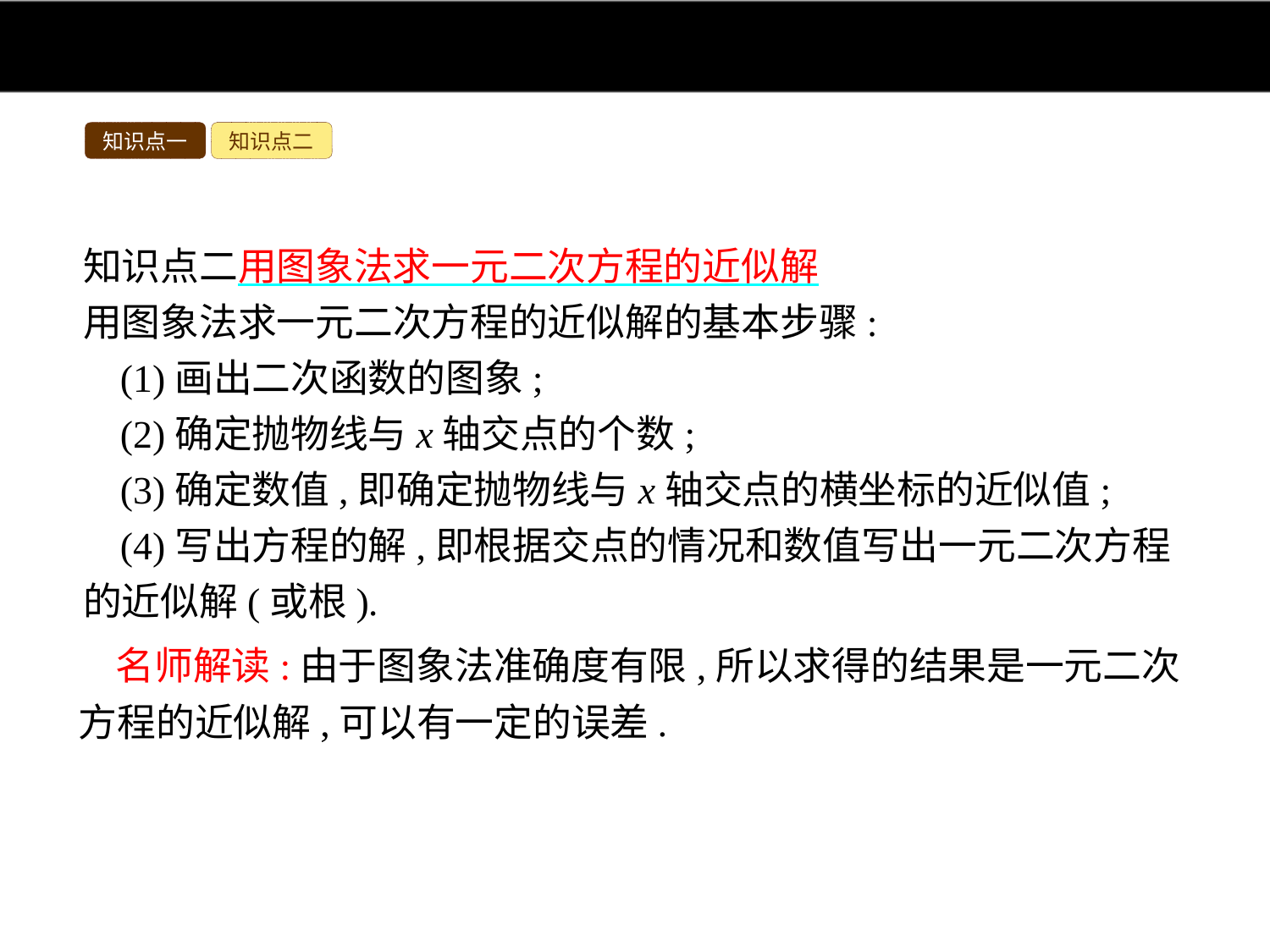

知识点一
知识点二
知识点二用图象法求一元二次方程的近似解
用图象法求一元二次方程的近似解的基本步骤:
(1)画出二次函数的图象;
(2)确定抛物线与x轴交点的个数;
(3)确定数值,即确定抛物线与x轴交点的横坐标的近似值;
(4)写出方程的解,即根据交点的情况和数值写出一元二次方程的近似解(或根).
名师解读:由于图象法准确度有限,所以求得的结果是一元二次方程的近似解,可以有一定的误差.